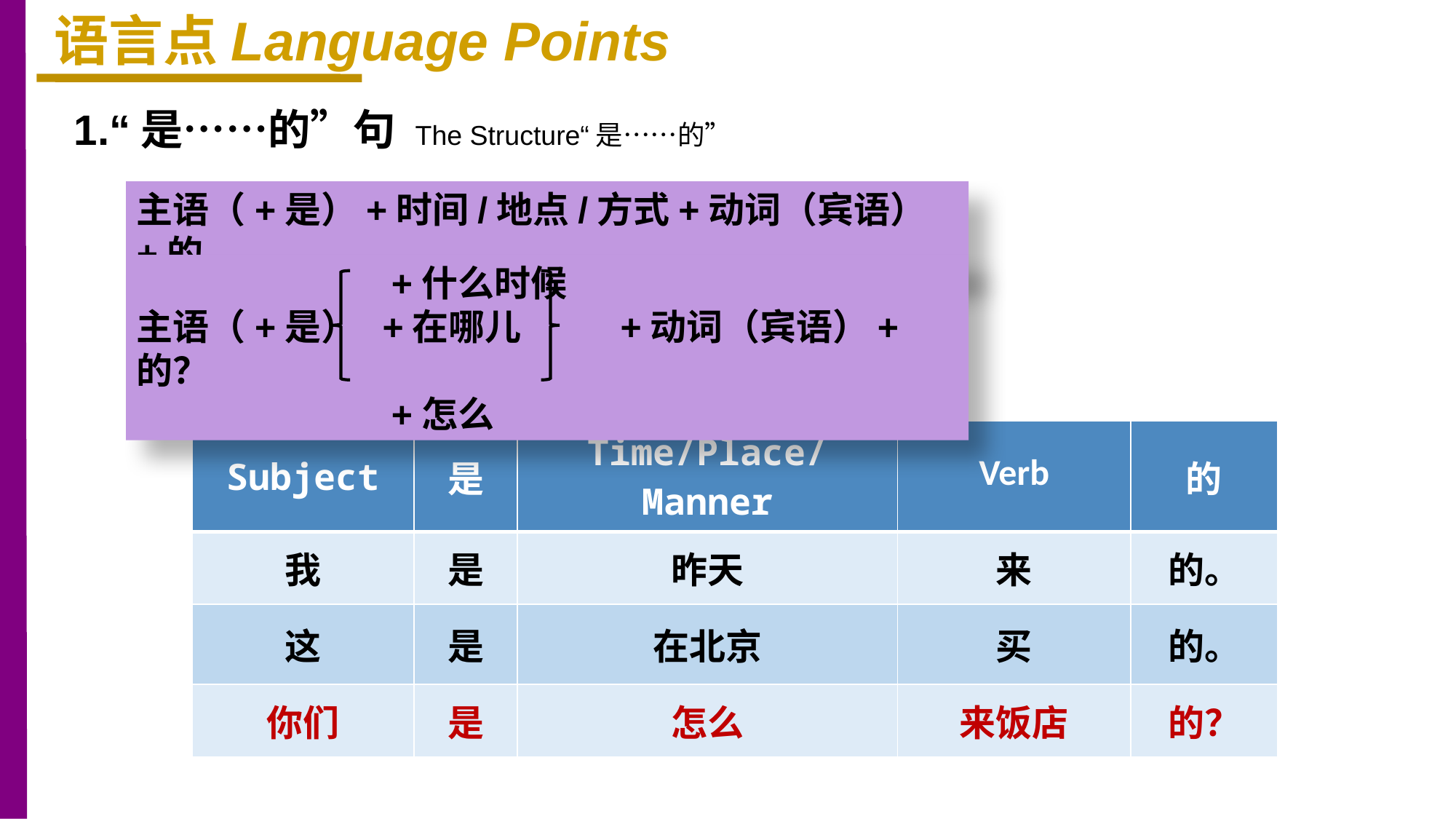

语言点Language Points
1.“是……的”句 The Structure“是……的”
主语（+是）+时间/地点/方式+动词（宾语）+的。
                         +什么时候
主语（+是）  +在哪儿           +动词（宾语）+的？
                         +怎么

| Subject | 是 | Time/Place/Manner | Verb | 的 |
| --- | --- | --- | --- | --- |
| 我 | 是 | 昨天 | 来 | 的。 |
| 这 | 是 | 在北京 | 买 | 的。 |
| 你们 | 是 | 怎么 | 来饭店 | 的？ |